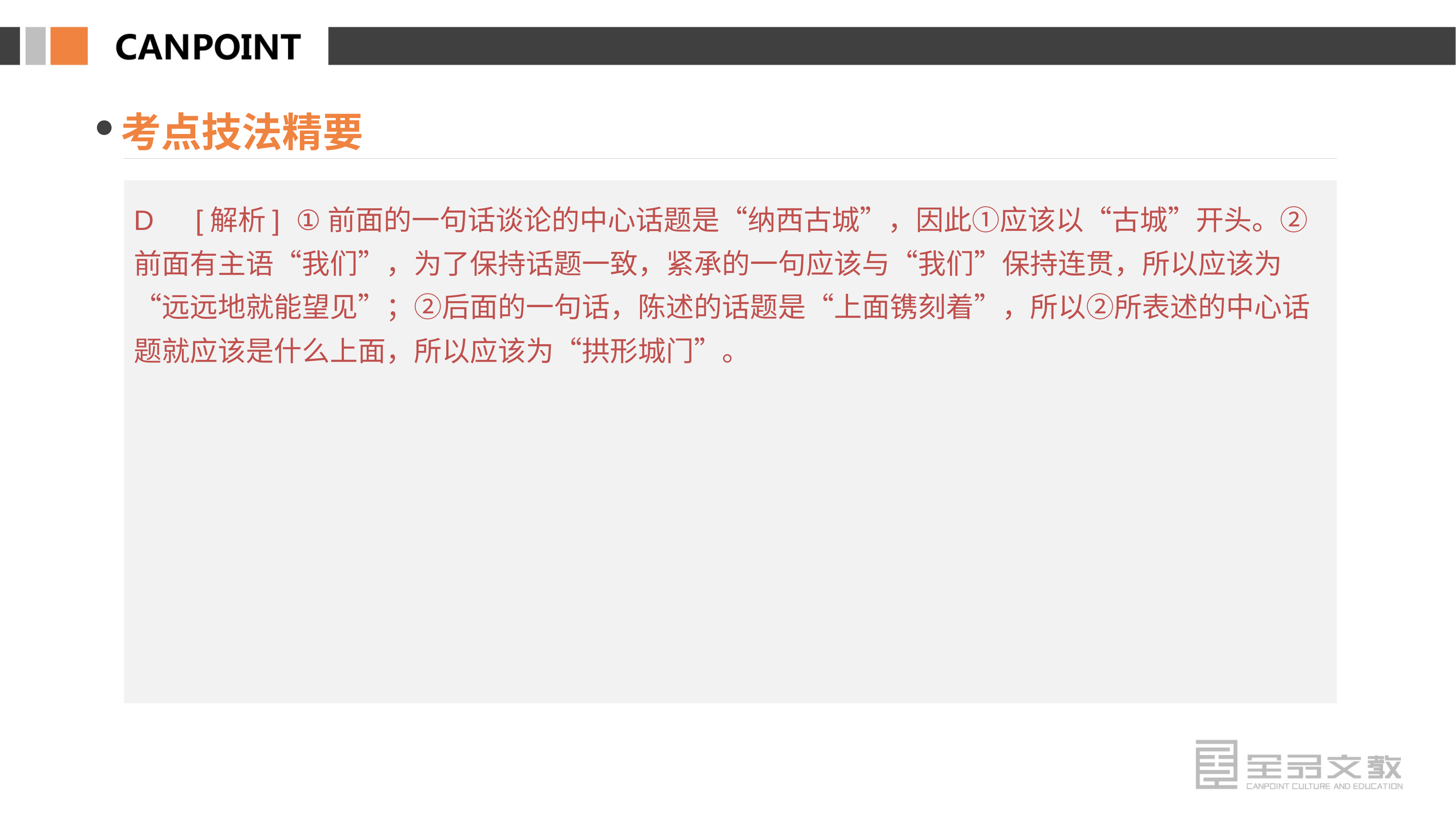

考点技法精要

D　[解析]  ①前面的一句话谈论的中心话题是“纳西古城”，因此①应该以“古城”开头。②前面有主语“我们”，为了保持话题一致，紧承的一句应该与“我们”保持连贯，所以应该为“远远地就能望见”；②后面的一句话，陈述的话题是“上面镌刻着”，所以②所表述的中心话题就应该是什么上面，所以应该为“拱形城门”。